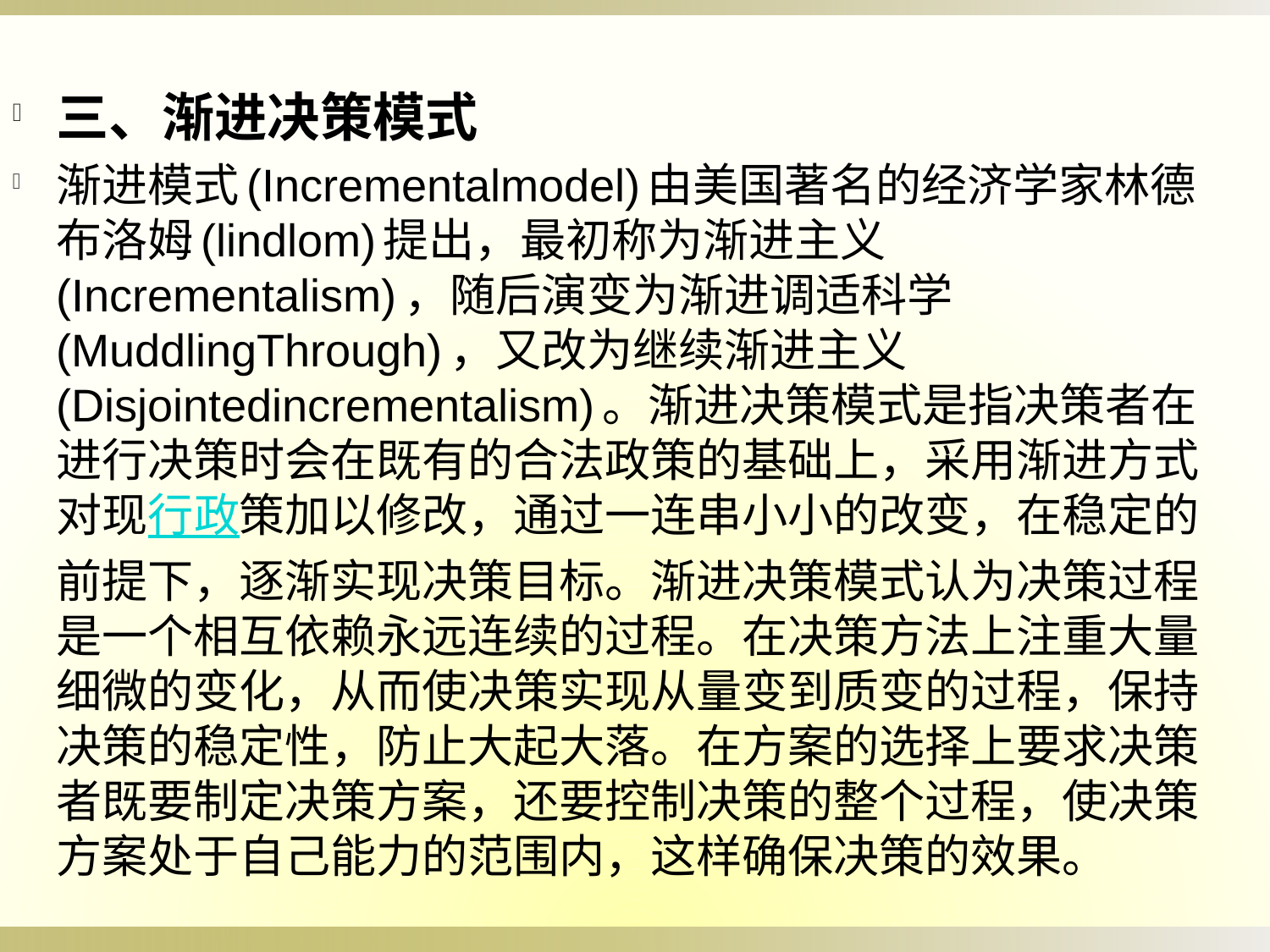

三、渐进决策模式
渐进模式(Incrementalmodel)由美国著名的经济学家林德布洛姆(lindlom)提出，最初称为渐进主义(Incrementalism)，随后演变为渐进调适科学(MuddlingThrough)，又改为继续渐进主义(Disjointedincrementalism)。渐进决策模式是指决策者在进行决策时会在既有的合法政策的基础上，采用渐进方式对现行政策加以修改，通过一连串小小的改变，在稳定的前提下，逐渐实现决策目标。渐进决策模式认为决策过程是一个相互依赖永远连续的过程。在决策方法上注重大量细微的变化，从而使决策实现从量变到质变的过程，保持决策的稳定性，防止大起大落。在方案的选择上要求决策者既要制定决策方案，还要控制决策的整个过程，使决策方案处于自己能力的范围内，这样确保决策的效果。